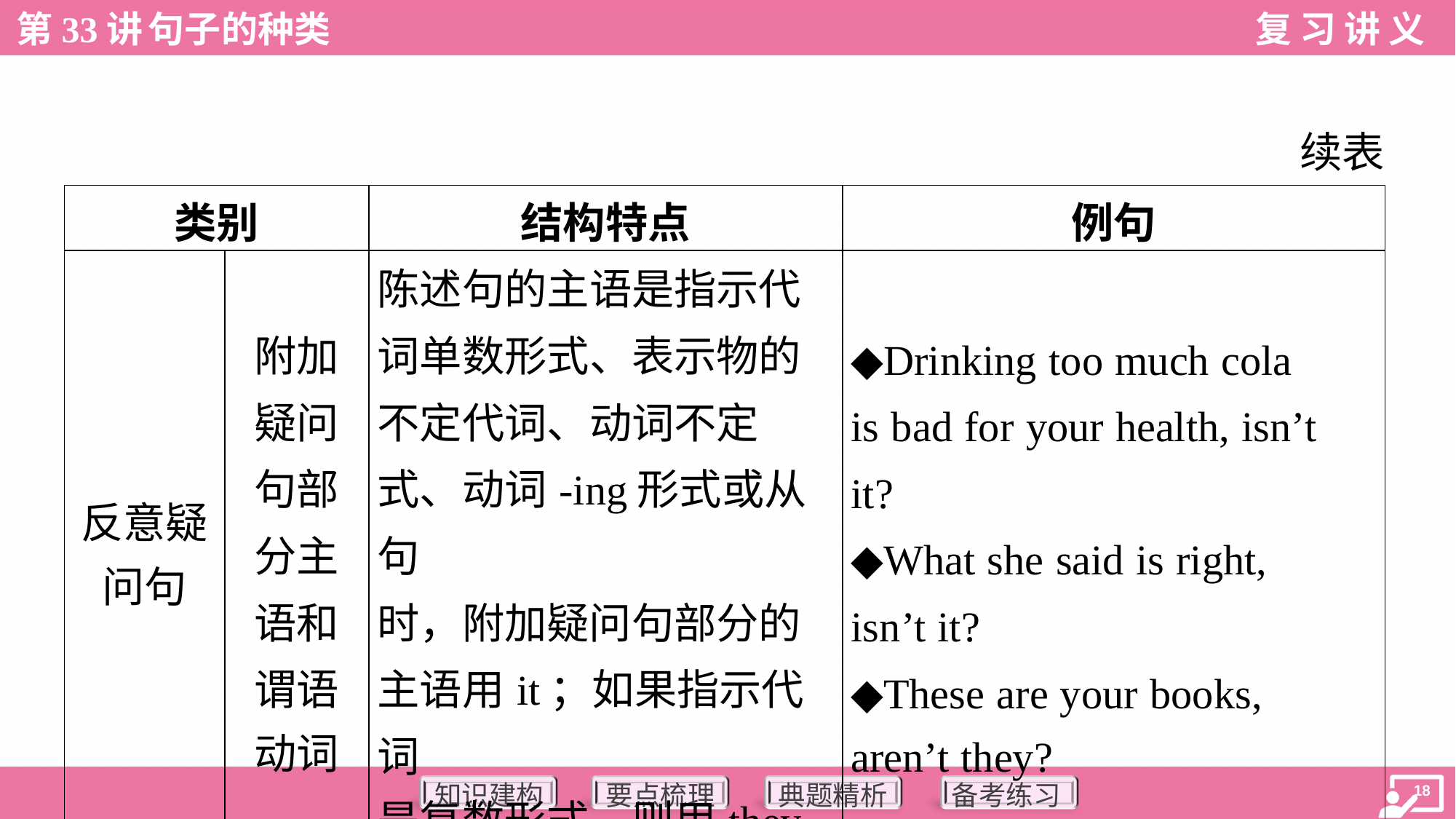

续表
| 类别 |  | 结构特点 | 例句 |
| --- | --- | --- | --- |
| 反意疑 问句 | 附加 疑问 句部 分主 语和 谓语 动词 | 陈述句的主语是指示代 词单数形式、表示物的 不定代词、动词不定 式、动词-ing形式或从句 时，附加疑问句部分的 主语用it；如果指示代词 是复数形式，则用they | ◆Drinking too much cola is bad for your health, isn’t it? ◆What she said is right, isn’t it? ◆These are your books, aren’t they? |